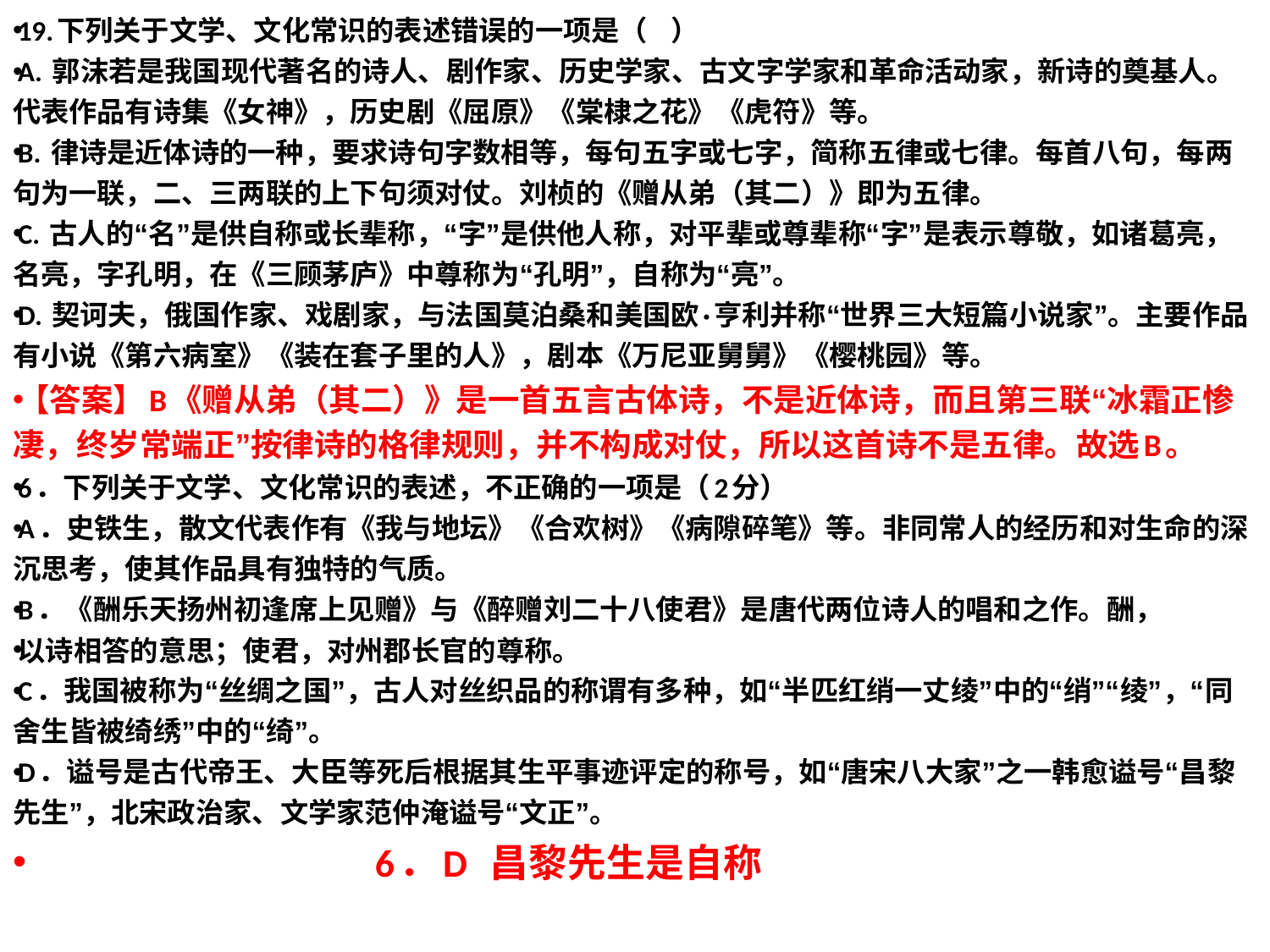

19.下列关于文学、文化常识的表述错误的一项是（   ）
A. 郭沫若是我国现代著名的诗人、剧作家、历史学家、古文字学家和革命活动家，新诗的奠基人。代表作品有诗集《女神》，历史剧《屈原》《棠棣之花》《虎符》等。
B. 律诗是近体诗的一种，要求诗句字数相等，每句五字或七字，简称五律或七律。每首八句，每两句为一联，二、三两联的上下句须对仗。刘桢的《赠从弟（其二）》即为五律。
C. 古人的“名”是供自称或长辈称，“字”是供他人称，对平辈或尊辈称“字”是表示尊敬，如诸葛亮，名亮，字孔明，在《三顾茅庐》中尊称为“孔明”，自称为“亮”。
D. 契诃夫，俄国作家、戏剧家，与法国莫泊桑和美国欧·亨利并称“世界三大短篇小说家”。主要作品有小说《第六病室》《装在套子里的人》，剧本《万尼亚舅舅》《樱桃园》等。
【答案】B《赠从弟（其二）》是一首五言古体诗，不是近体诗，而且第三联“冰霜正惨凄，终岁常端正”按律诗的格律规则，并不构成对仗，所以这首诗不是五律。故选B。
6．下列关于文学、文化常识的表述，不正确的一项是（2分）
A．史铁生，散文代表作有《我与地坛》《合欢树》《病隙碎笔》等。非同常人的经历和对生命的深沉思考，使其作品具有独特的气质。
B．《酬乐天扬州初逢席上见赠》与《醉赠刘二十八使君》是唐代两位诗人的唱和之作。酬，
以诗相答的意思；使君，对州郡长官的尊称。
C．我国被称为“丝绸之国”，古人对丝织品的称谓有多种，如“半匹红绡一丈绫”中的“绡”“绫”，“同舍生皆被绮绣”中的“绮”。
D．谥号是古代帝王、大臣等死后根据其生平事迹评定的称号，如“唐宋八大家”之一韩愈谥号“昌黎先生”，北宋政治家、文学家范仲淹谥号“文正”。
                                        6．D  昌黎先生是自称
#